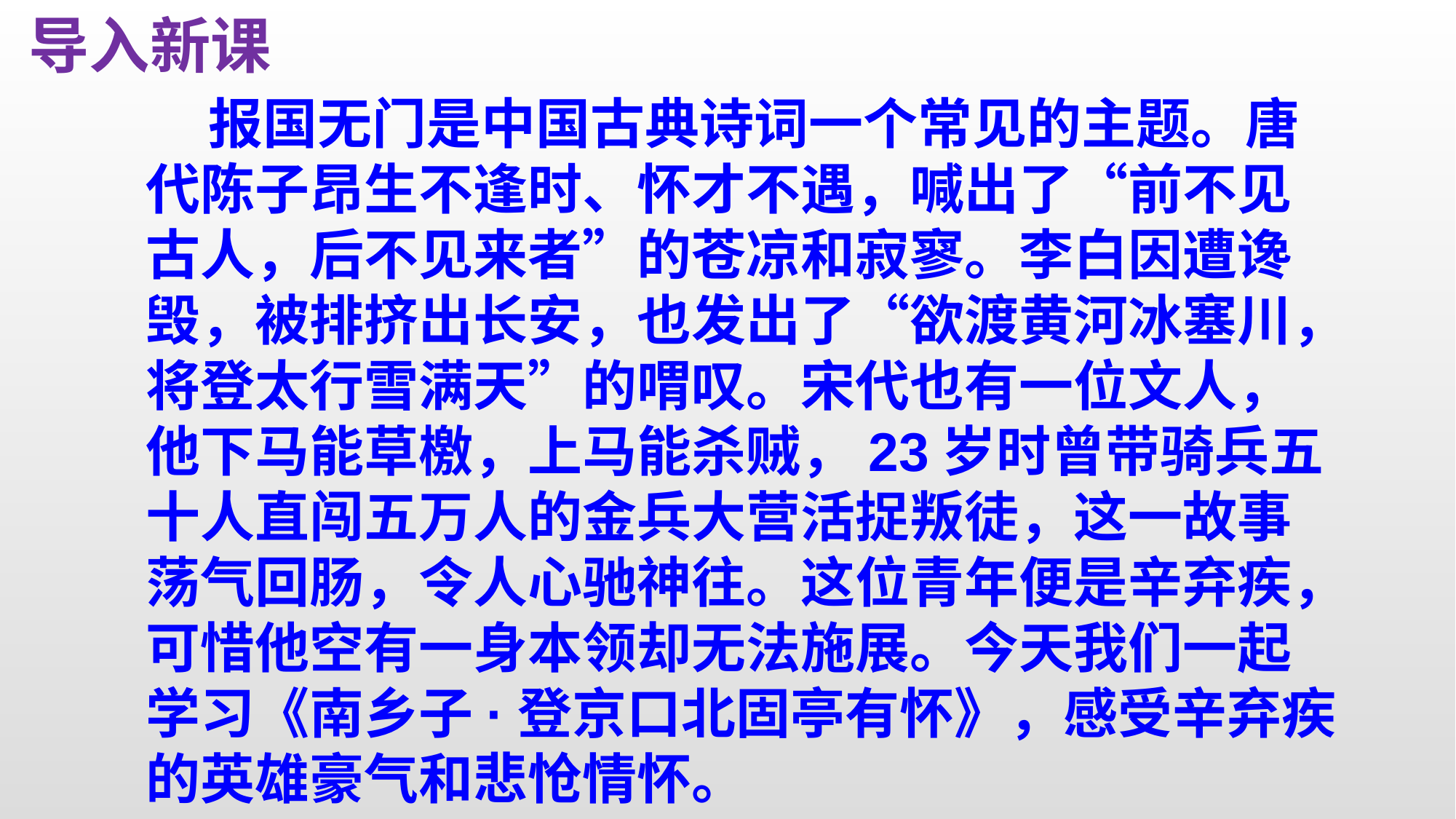

导入新课

    报国无门是中国古典诗词一个常见的主题。唐代陈子昂生不逢时、怀才不遇，喊出了“前不见古人，后不见来者”的苍凉和寂寥。李白因遭谗毁，被排挤出长安，也发出了“欲渡黄河冰塞川，将登太行雪满天”的喟叹。宋代也有一位文人，他下马能草檄，上马能杀贼，23岁时曾带骑兵五十人直闯五万人的金兵大营活捉叛徒，这一故事荡气回肠，令人心驰神往。这位青年便是辛弃疾，可惜他空有一身本领却无法施展。今天我们一起学习《南乡子·登京口北固亭有怀》，感受辛弃疾的英雄豪气和悲怆情怀。